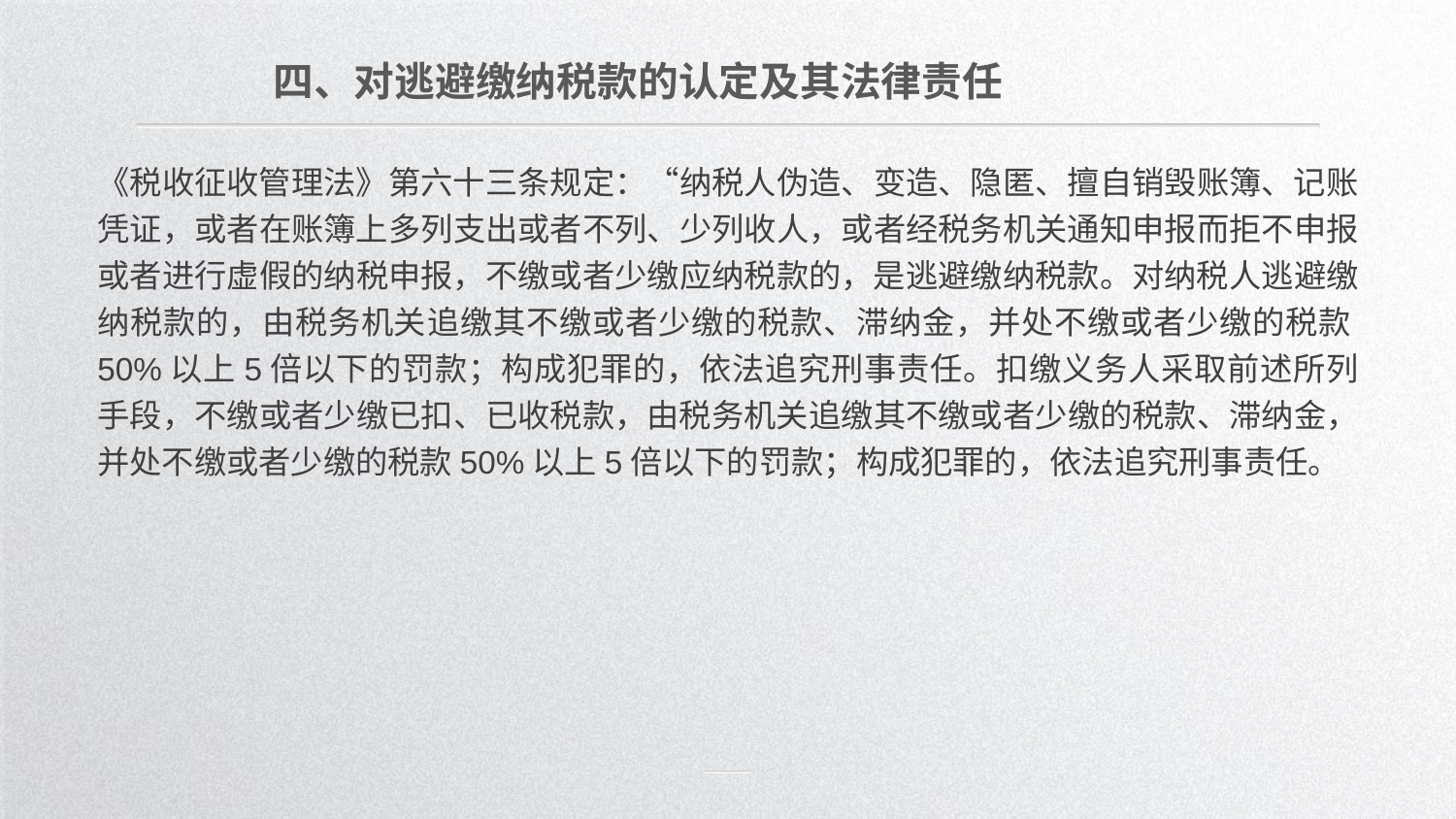

四、对逃避缴纳税款的认定及其法律责任
《税收征收管理法》第六十三条规定：“纳税人伪造、变造、隐匿、擅自销毁账簿、记账凭证，或者在账簿上多列支出或者不列、少列收人，或者经税务机关通知申报而拒不申报或者进行虚假的纳税申报，不缴或者少缴应纳税款的，是逃避缴纳税款。对纳税人逃避缴纳税款的，由税务机关追缴其不缴或者少缴的税款、滞纳金，并处不缴或者少缴的税款50%以上5倍以下的罚款；构成犯罪的，依法追究刑事责任。扣缴义务人采取前述所列手段，不缴或者少缴已扣、已收税款，由税务机关追缴其不缴或者少缴的税款、滞纳金，并处不缴或者少缴的税款50%以上5倍以下的罚款；构成犯罪的，依法追究刑事责任。